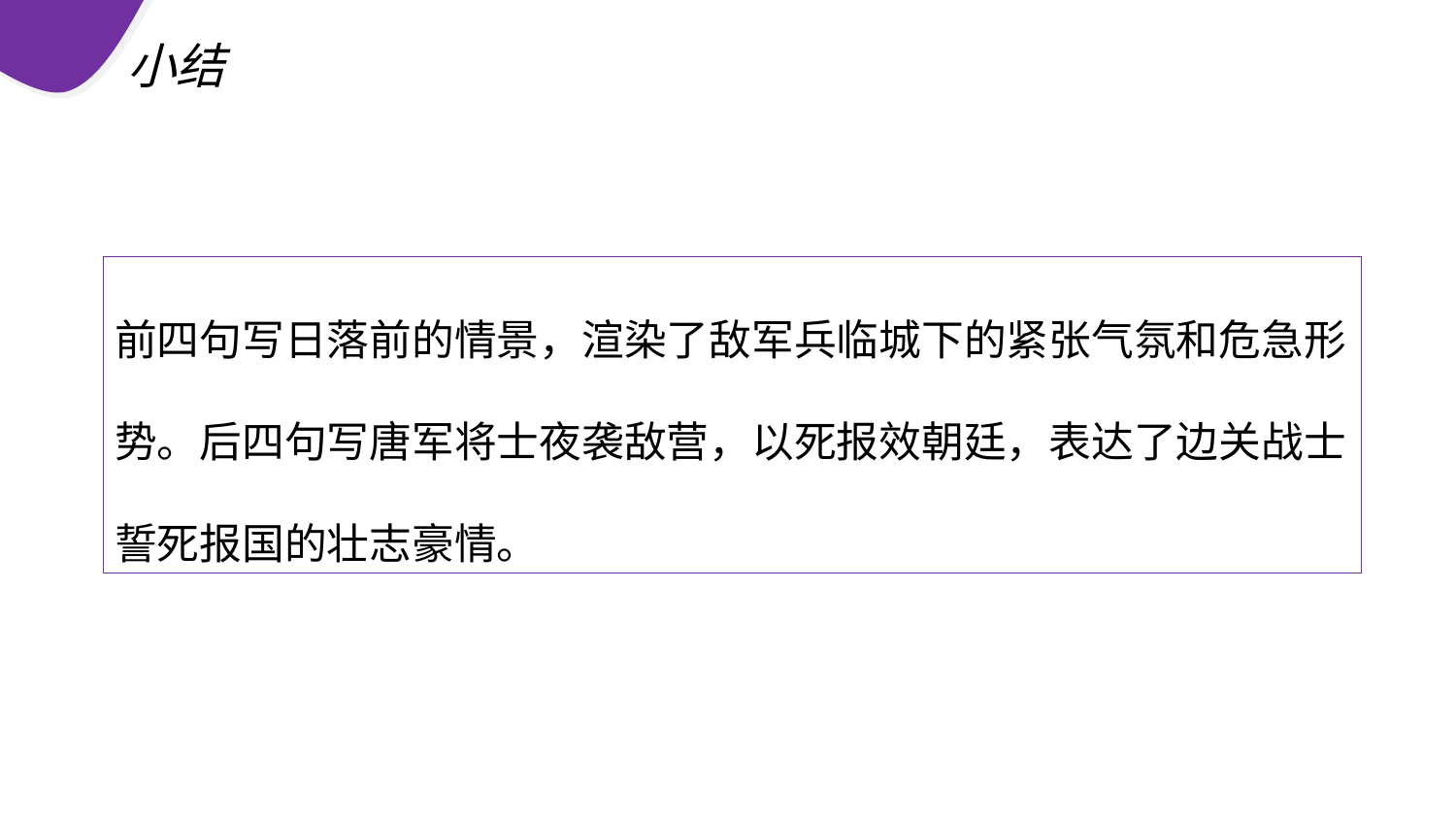

小结
前四句写日落前的情景，渲染了敌军兵临城下的紧张气氛和危急形势。后四句写唐军将士夜袭敌营，以死报效朝廷，表达了边关战士誓死报国的壮志豪情。